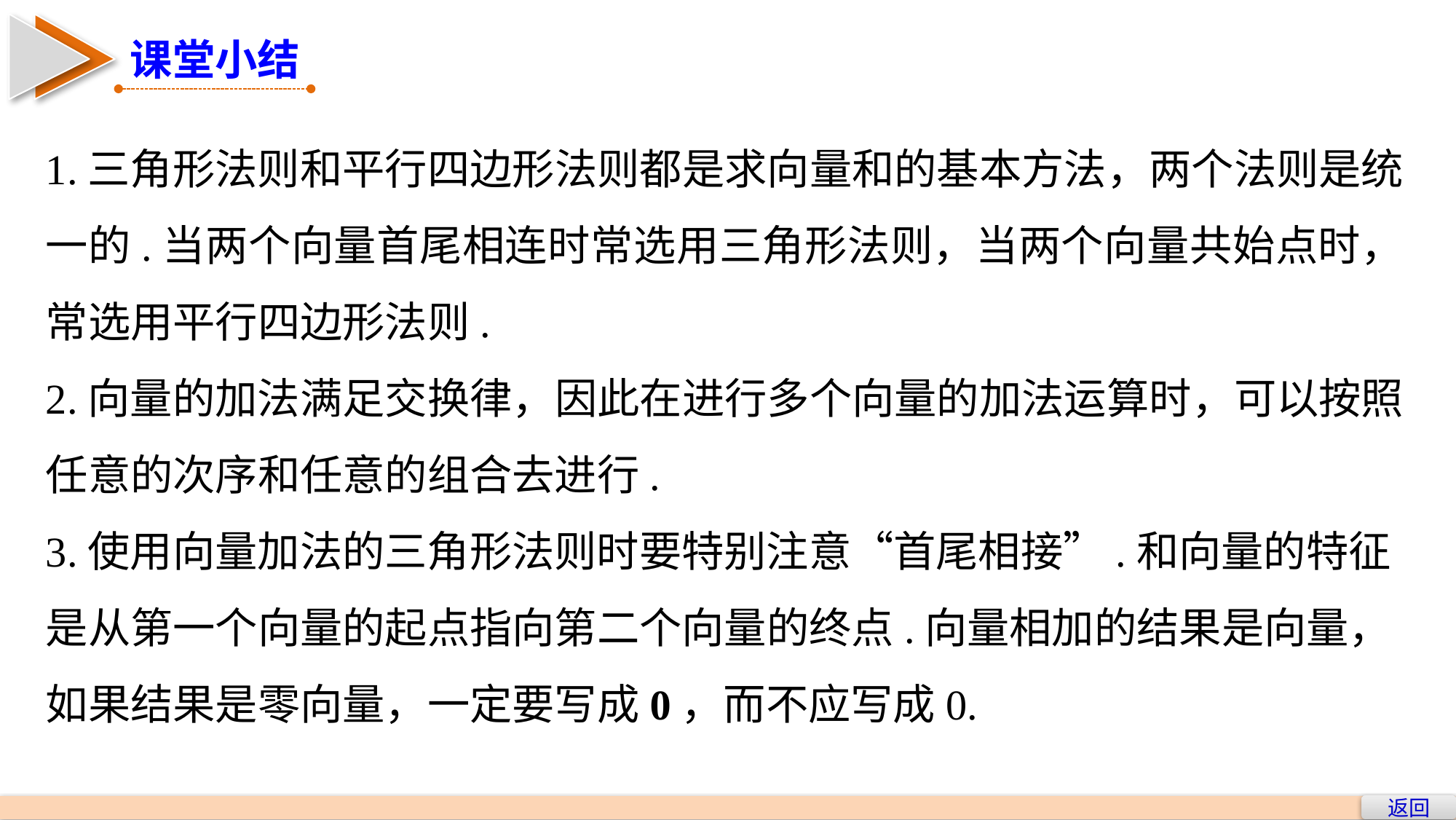

课堂小结
1.三角形法则和平行四边形法则都是求向量和的基本方法，两个法则是统一的.当两个向量首尾相连时常选用三角形法则，当两个向量共始点时，常选用平行四边形法则.
2.向量的加法满足交换律，因此在进行多个向量的加法运算时，可以按照任意的次序和任意的组合去进行.
3.使用向量加法的三角形法则时要特别注意“首尾相接”.和向量的特征是从第一个向量的起点指向第二个向量的终点.向量相加的结果是向量，如果结果是零向量，一定要写成0，而不应写成0.
返回